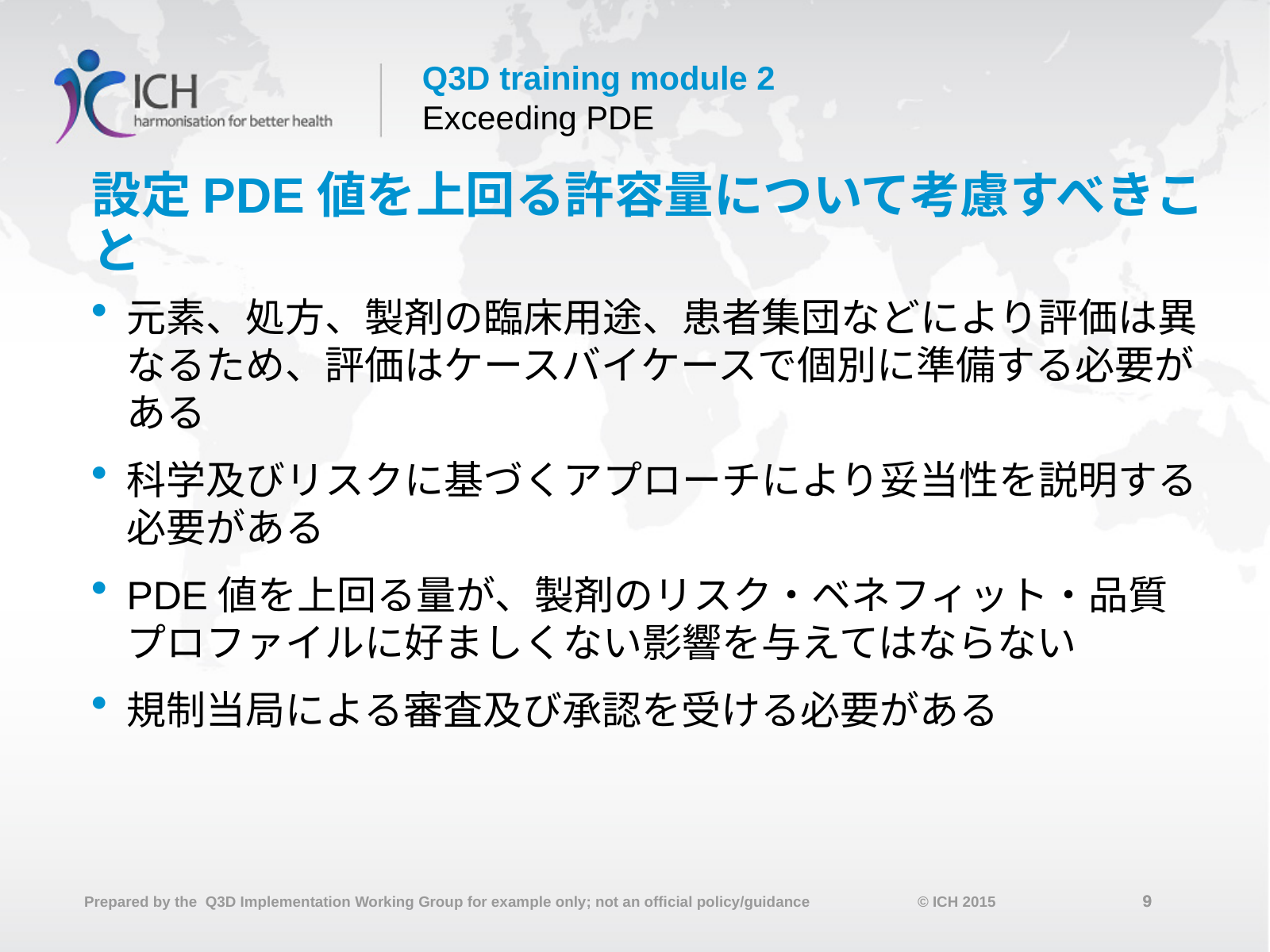

# 設定PDE値を上回る許容量について考慮すべきこと
元素、処方、製剤の臨床用途、患者集団などにより評価は異なるため、評価はケースバイケースで個別に準備する必要がある
科学及びリスクに基づくアプローチにより妥当性を説明する必要がある
PDE値を上回る量が、製剤のリスク・ベネフィット・品質プロファイルに好ましくない影響を与えてはならない
規制当局による審査及び承認を受ける必要がある